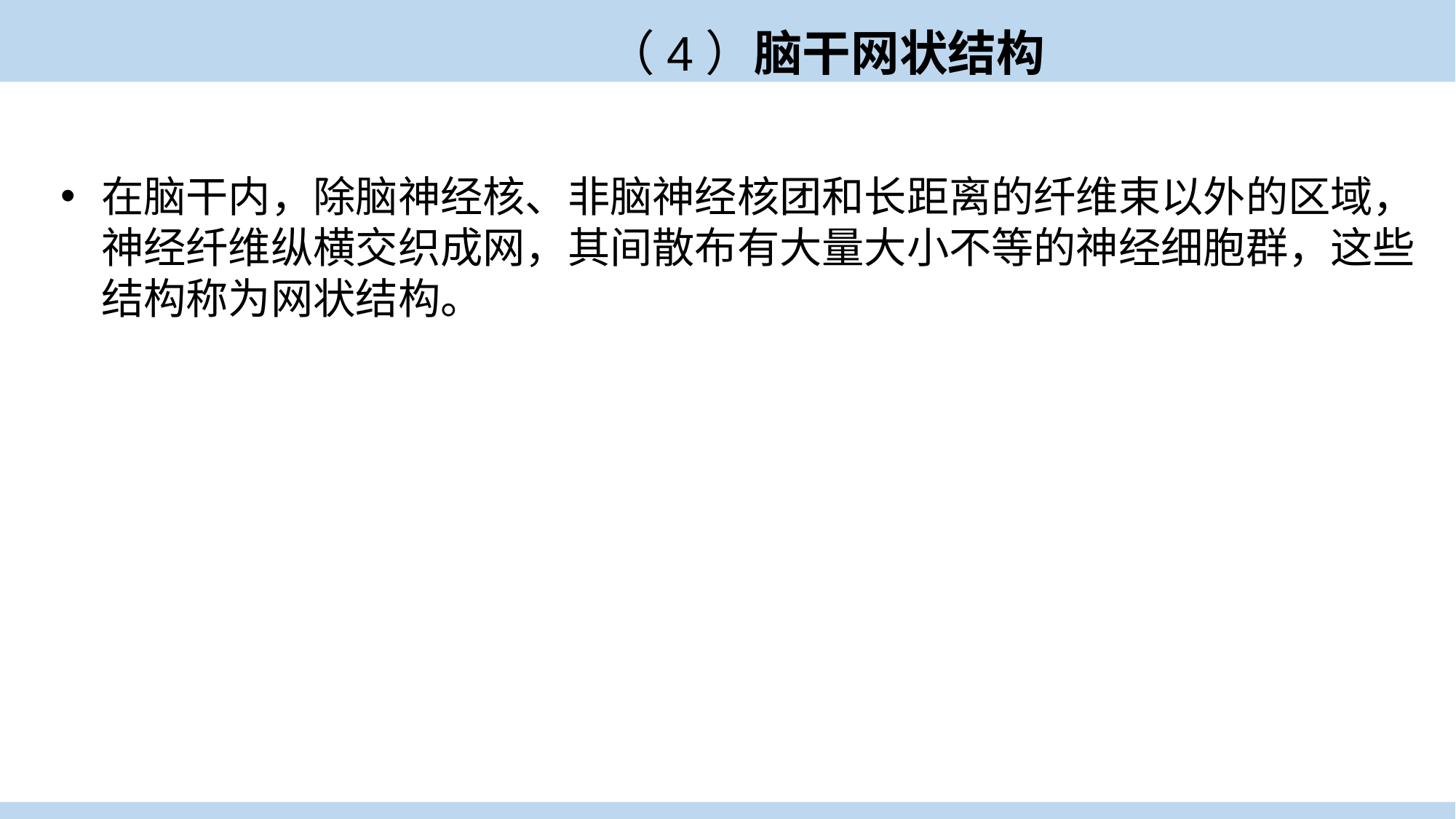

（4）脑干网状结构
在脑干内，除脑神经核、非脑神经核团和长距离的纤维束以外的区域，神经纤维纵横交织成网，其间散布有大量大小不等的神经细胞群，这些结构称为网状结构。